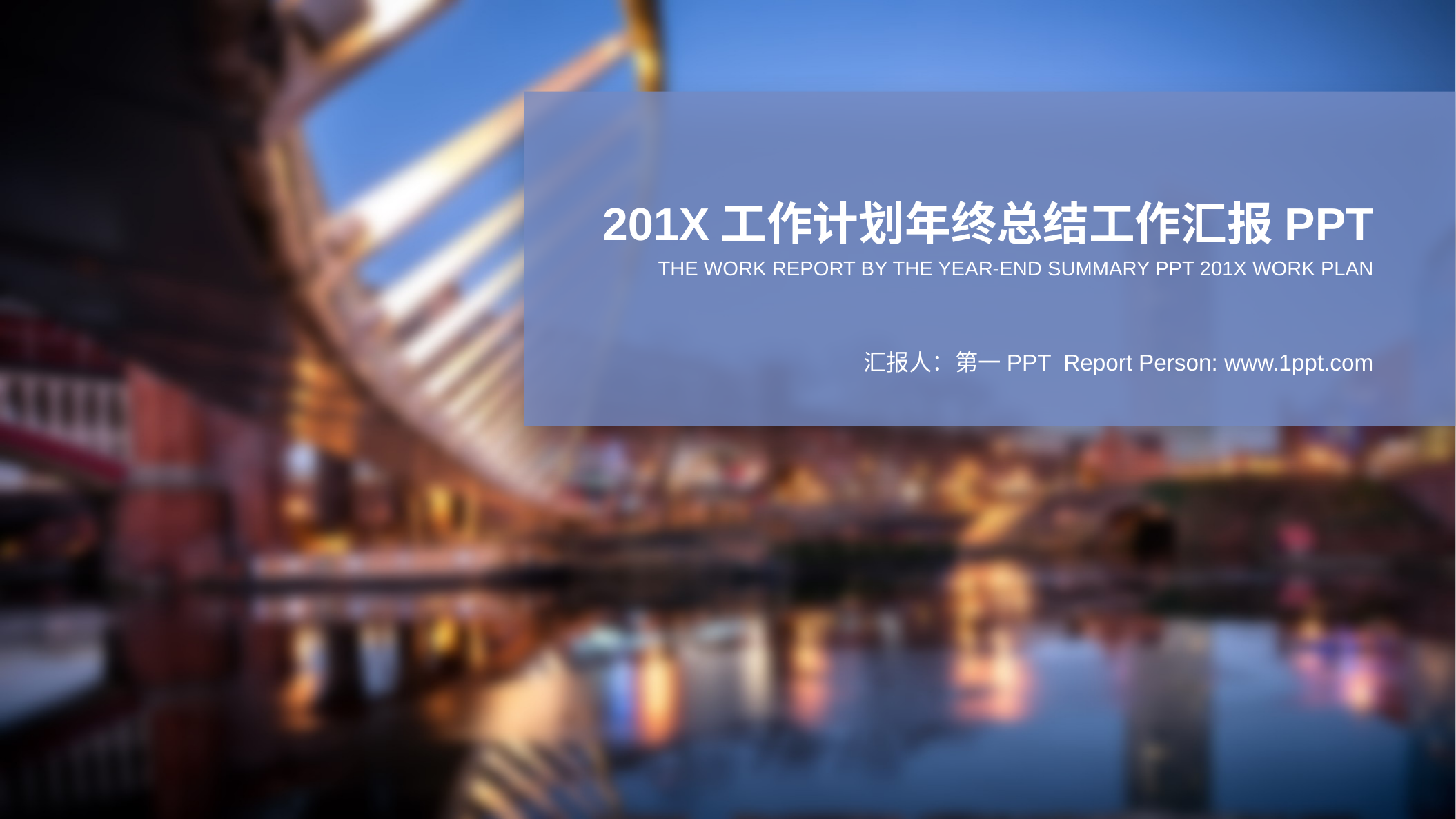

201X工作计划年终总结工作汇报PPT
THE WORK REPORT BY THE YEAR-END SUMMARY PPT 201X WORK PLAN
汇报人：第一PPT  Report Person: www.1ppt.com